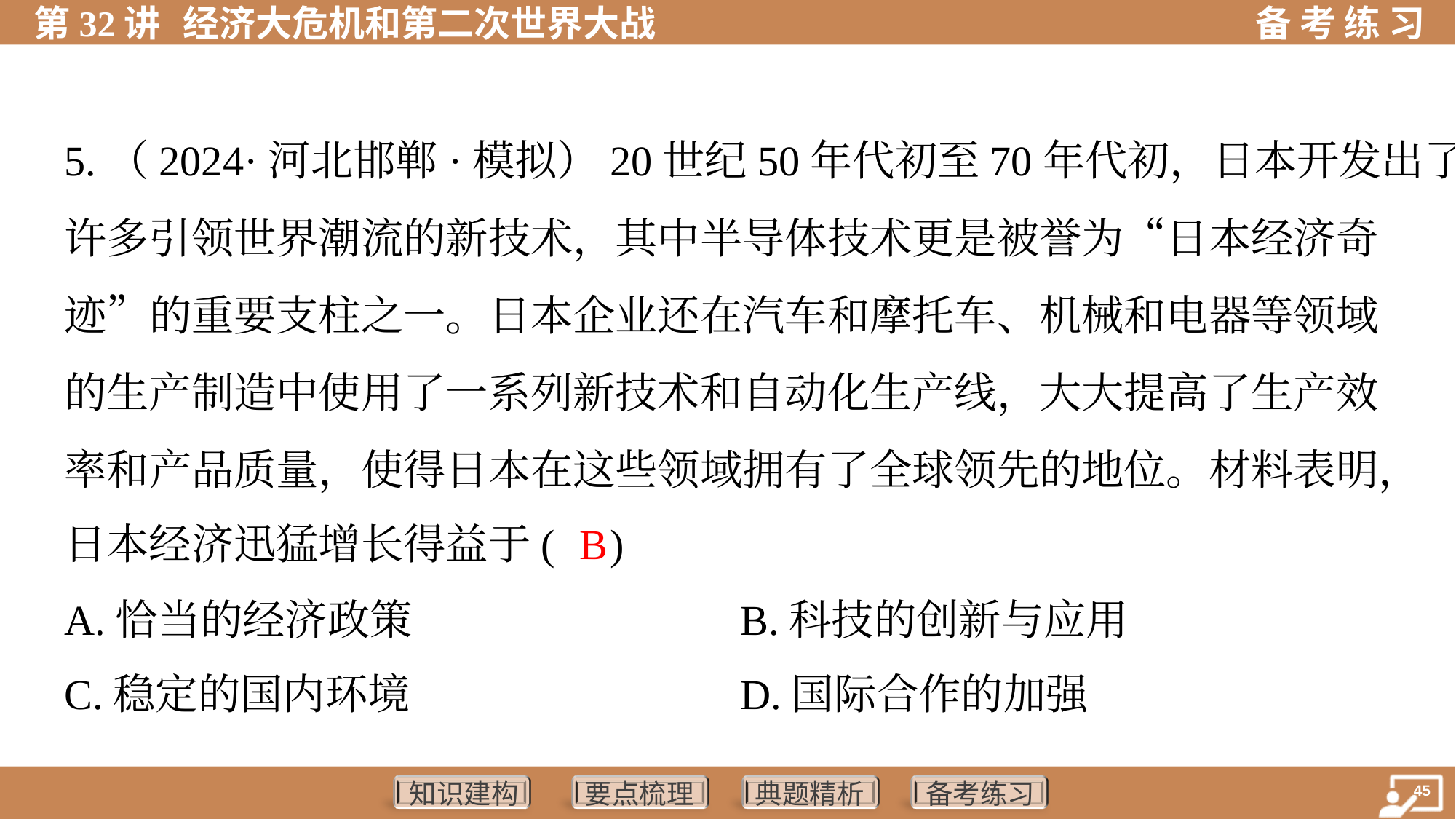

5.（2024·河北邯郸·模拟）20世纪50年代初至70年代初，日本开发出了
许多引领世界潮流的新技术，其中半导体技术更是被誉为“日本经济奇
迹”的重要支柱之一。日本企业还在汽车和摩托车、机械和电器等领域
的生产制造中使用了一系列新技术和自动化生产线，大大提高了生产效
率和产品质量，使得日本在这些领域拥有了全球领先的地位。材料表明，
日本经济迅猛增长得益于(     )
B
A.恰当的经济政策	B.科技的创新与应用
C.稳定的国内环境	D.国际合作的加强